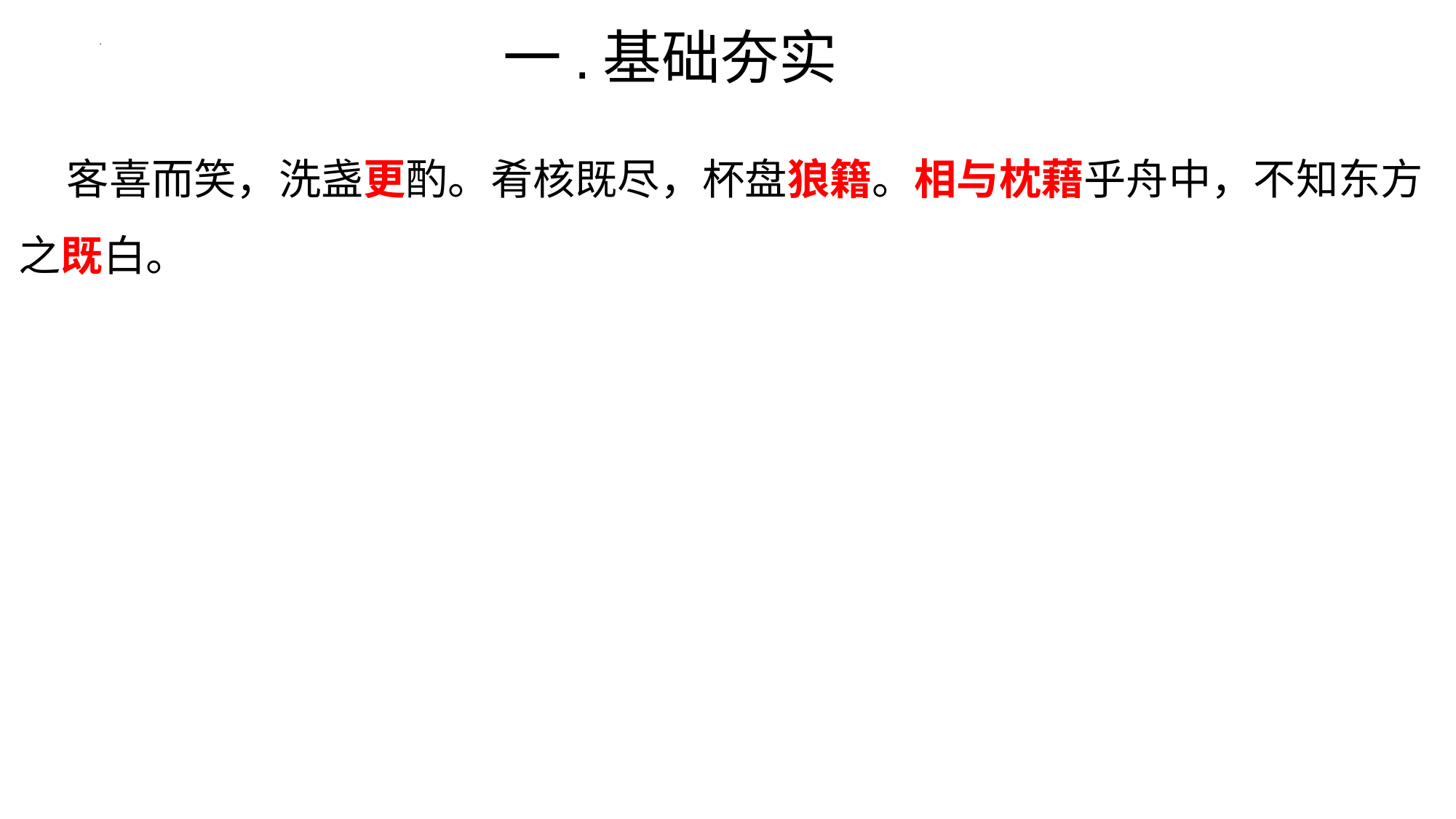

一.基础夯实
    客喜而笑，洗盏更酌。肴核既尽，杯盘狼籍。相与枕藉乎舟中，不知东方之既白。